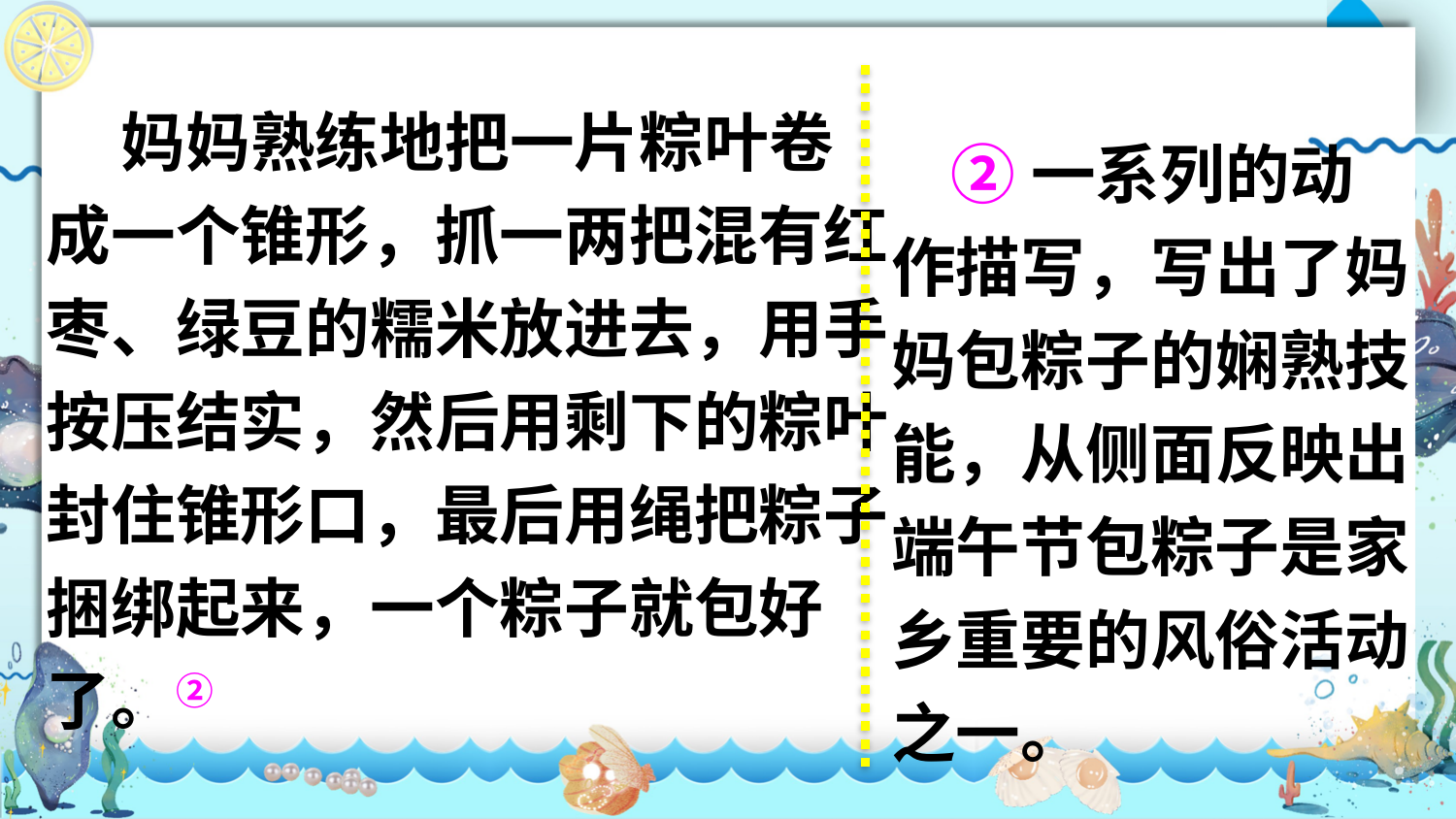

妈妈熟练地把一片粽叶卷成一个锥形，抓一两把混有红枣、绿豆的糯米放进去，用手按压结实，然后用剩下的粽叶封住锥形口，最后用绳把粽子捆绑起来，一个粽子就包好了。②
    ②一系列的动作描写，写出了妈妈包粽子的娴熟技能，从侧面反映出端午节包粽子是家乡重要的风俗活动之一。